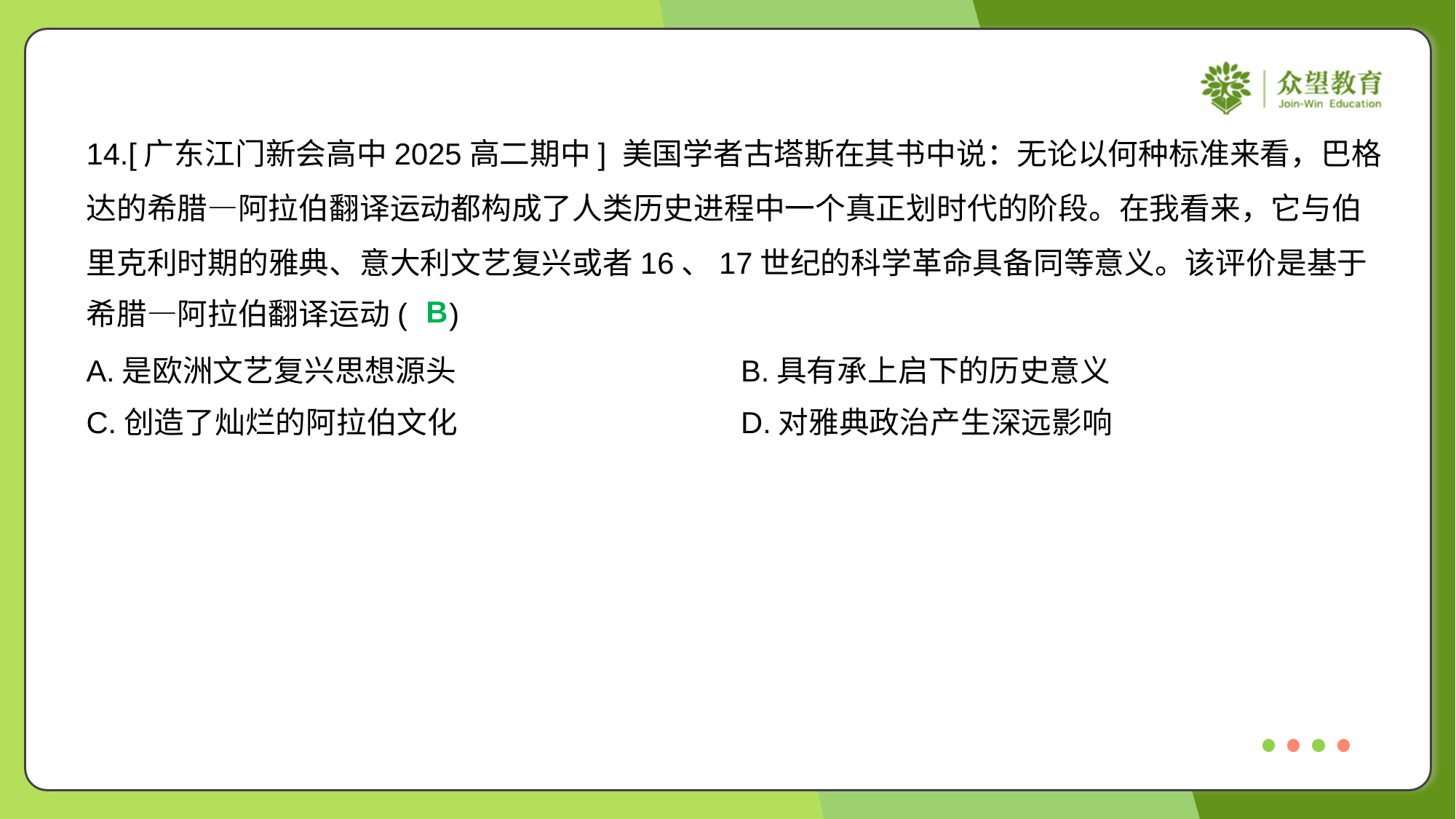

14.[广东江门新会高中2025高二期中] 美国学者古塔斯在其书中说：无论以何种标准来看，巴格
达的希腊—阿拉伯翻译运动都构成了人类历史进程中一个真正划时代的阶段。在我看来，它与伯
里克利时期的雅典、意大利文艺复兴或者16、17世纪的科学革命具备同等意义。该评价是基于
希腊—阿拉伯翻译运动(     )
B
A.是欧洲文艺复兴思想源头	B.具有承上启下的历史意义
C.创造了灿烂的阿拉伯文化	D.对雅典政治产生深远影响